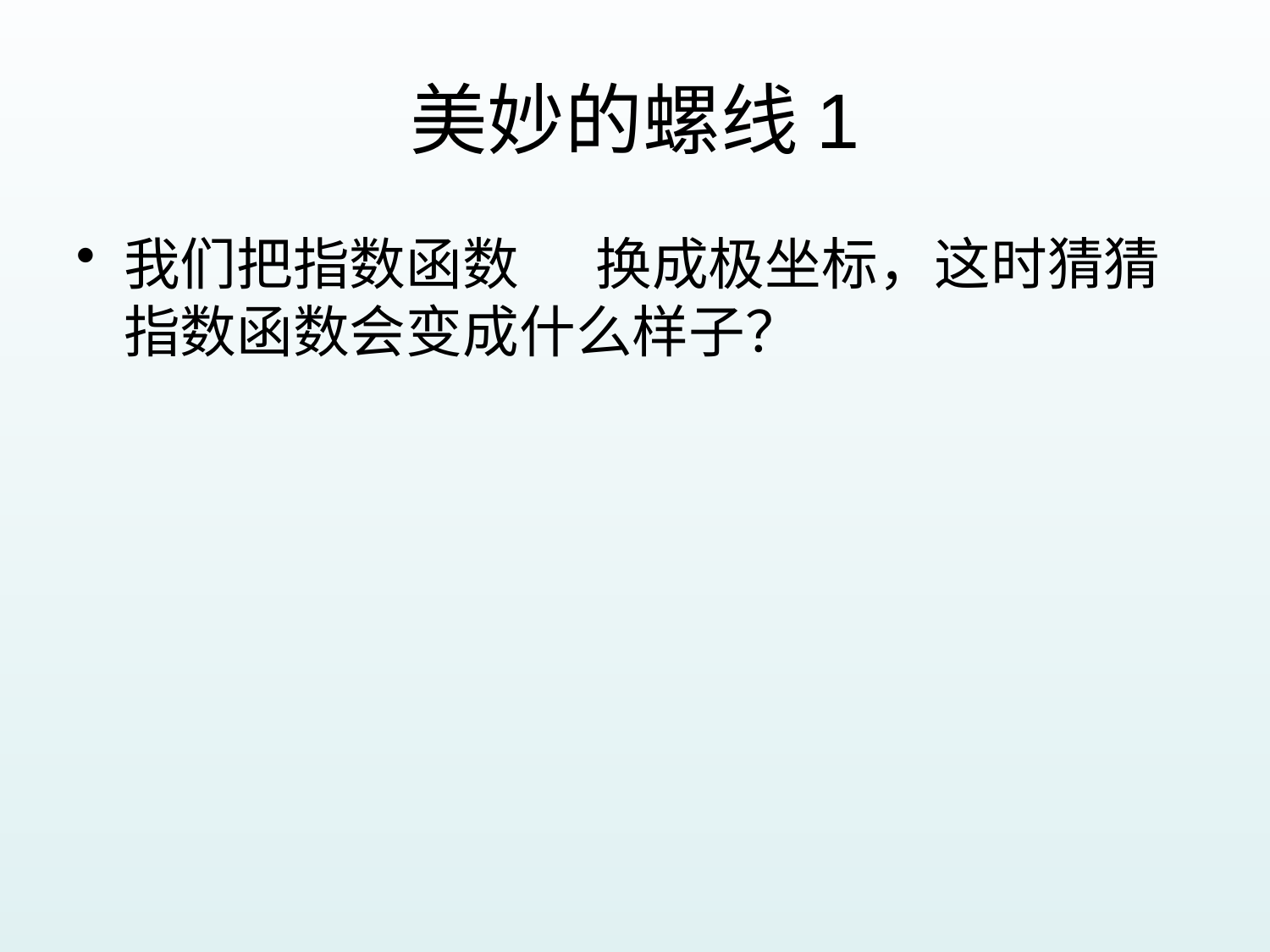

# 美妙的螺线1
我们把指数函数      换成极坐标，这时猜猜指数函数会变成什么样子？